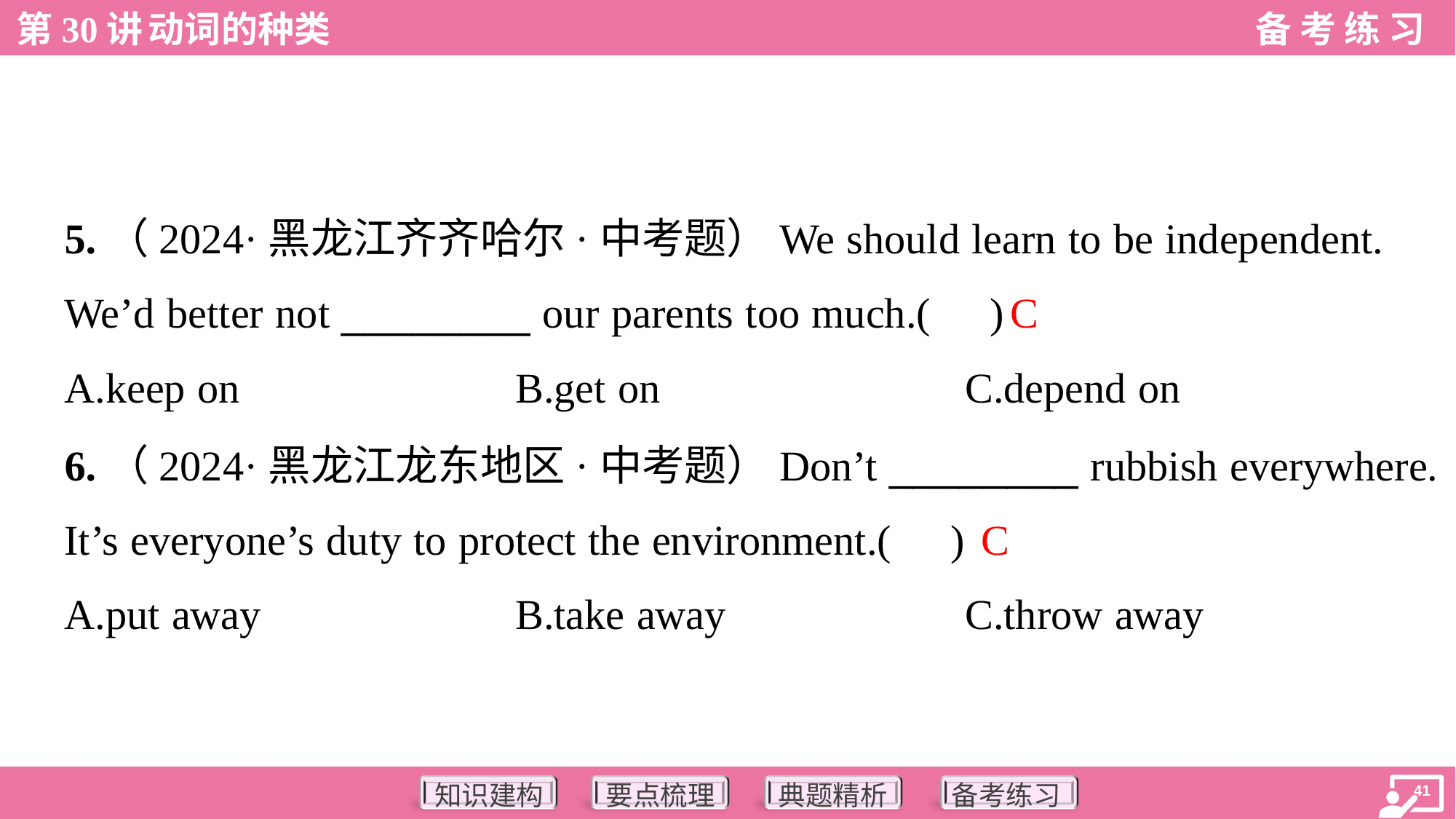

5.（2024·黑龙江齐齐哈尔·中考题）We should learn to be independent.
We’d better not ________ our parents too much.(     )
C
A.keep on	B.get on	C.depend on
6.（2024·黑龙江龙东地区·中考题）Don’t ________ rubbish everywhere.
It’s everyone’s duty to protect the environment.(     )
C
A.put away	B.take away	C.throw away